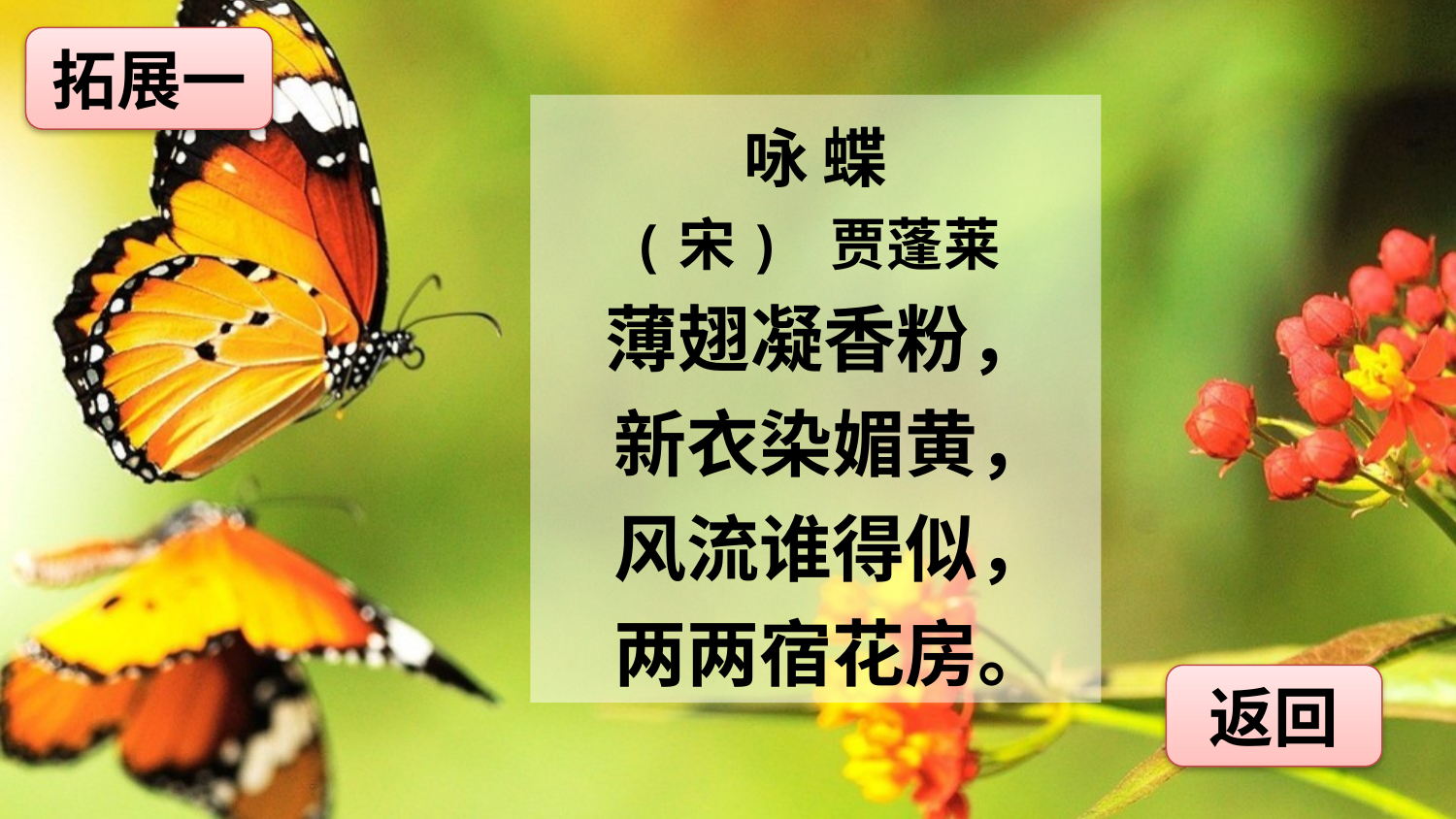

拓展一
咏 蝶
(宋) 贾蓬莱
 薄翅凝香粉，
 新衣染媚黄，
 风流谁得似，
 两两宿花房。
返回